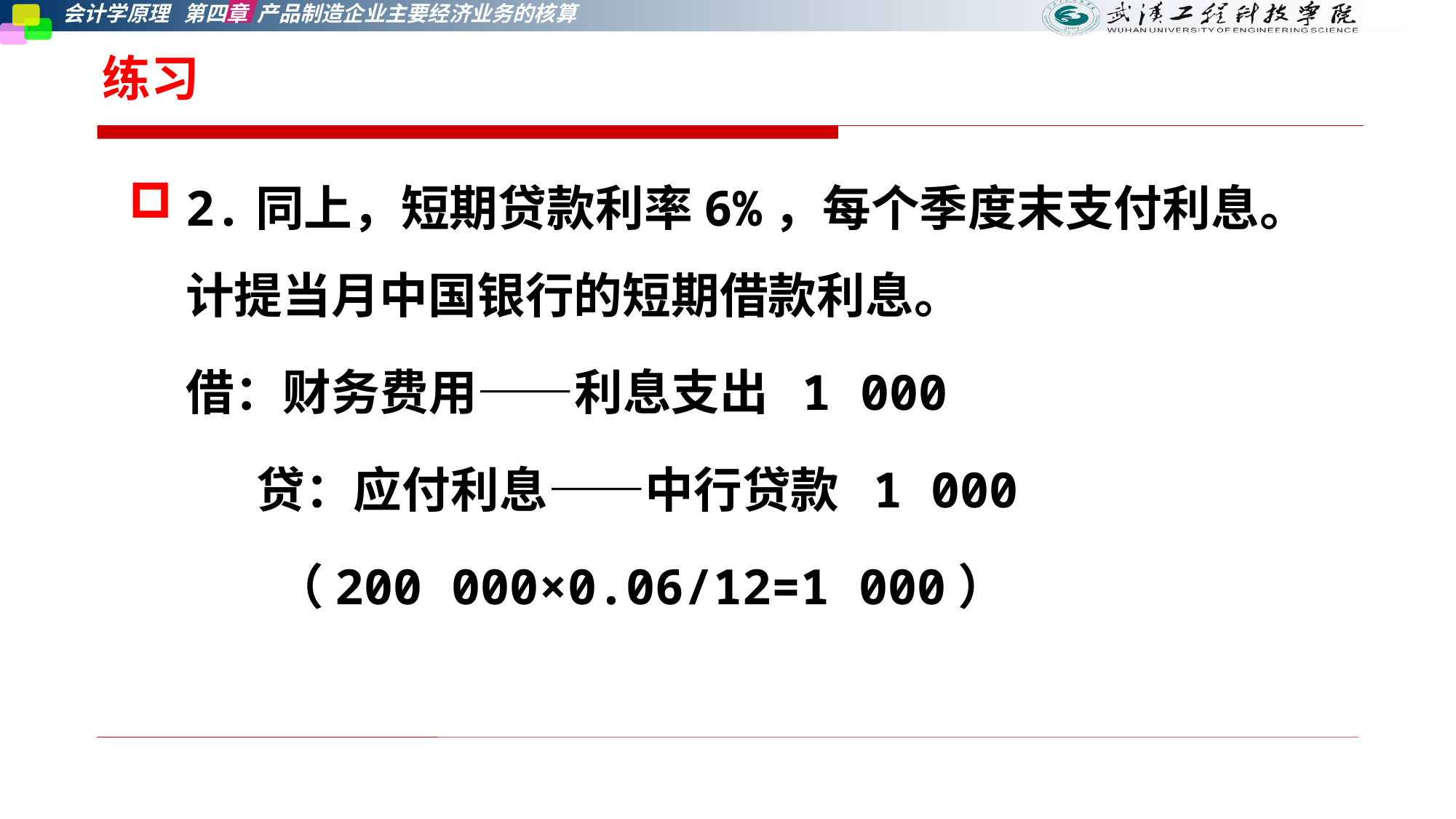

# 练习
2.同上，短期贷款利率6%，每个季度末支付利息。计提当月中国银行的短期借款利息。
借：财务费用——利息支出  1 000
　  贷：应付利息——中行贷款  1 000
       （200 000×0.06/12=1 000）